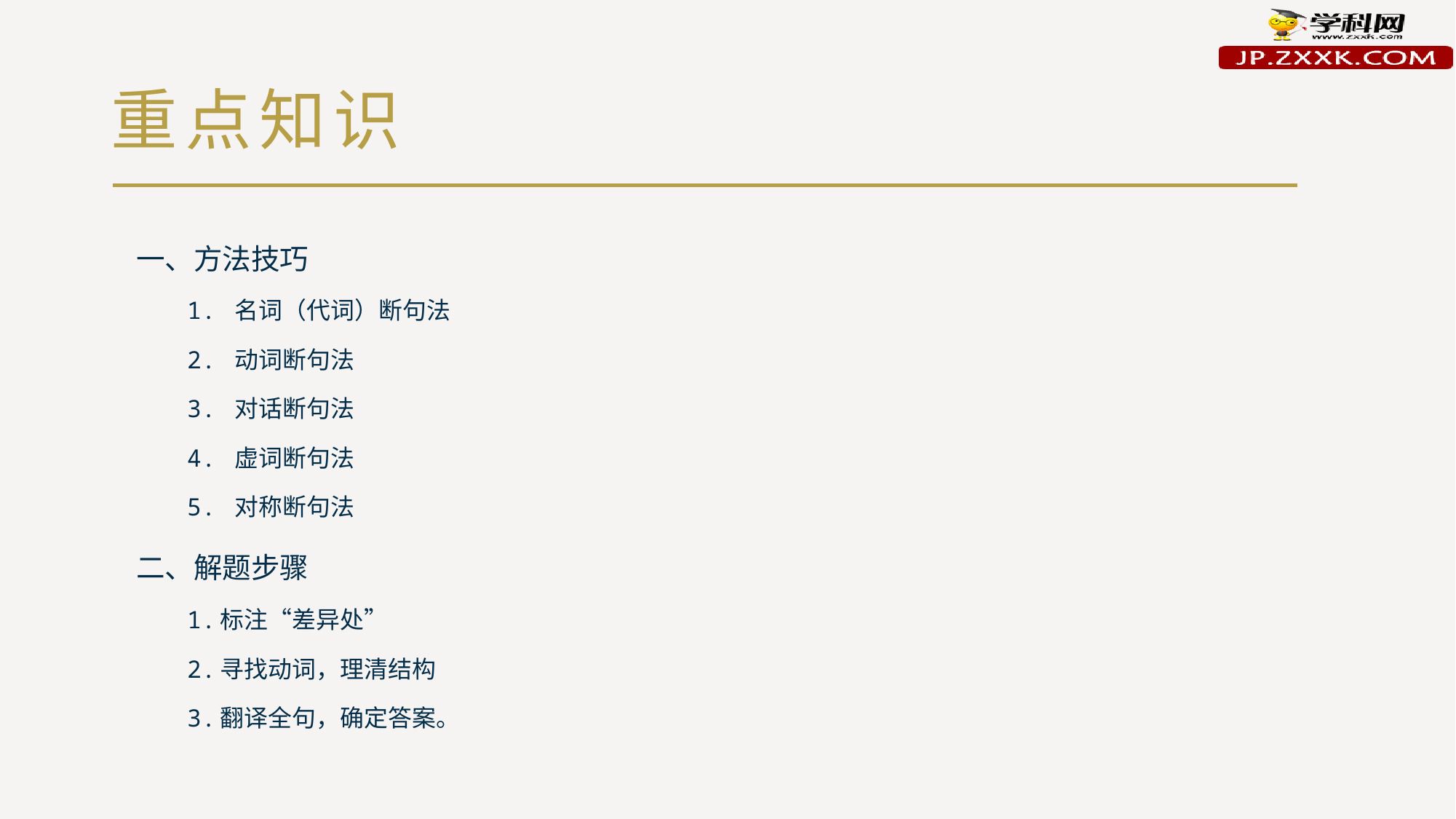

# 重点知识
一、方法技巧
1. 名词（代词）断句法
2. 动词断句法
3. 对话断句法
4. 虚词断句法
5. 对称断句法
二、解题步骤
1.标注“差异处”
2.寻找动词，理清结构
3.翻译全句，确定答案。